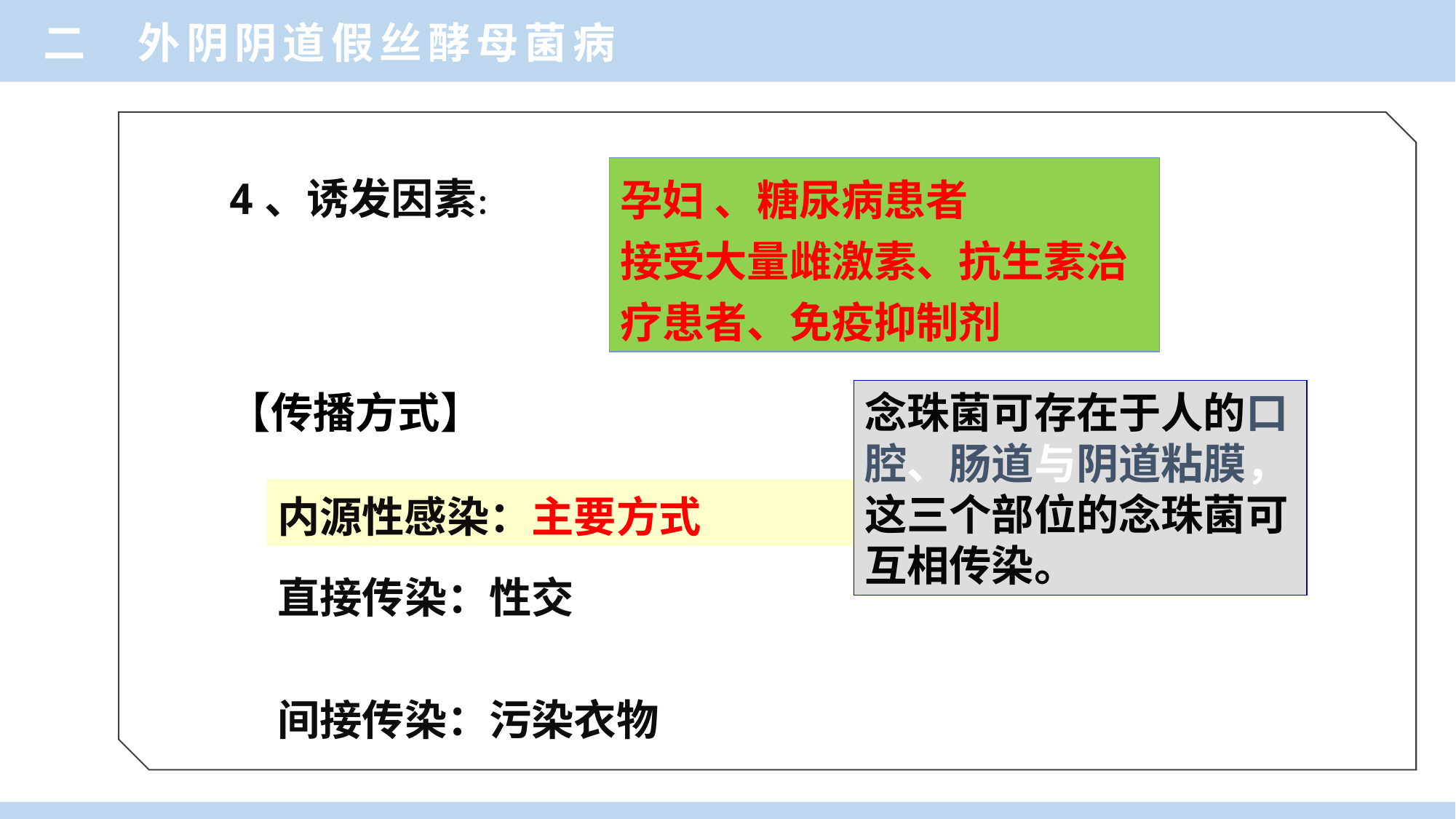

二   外阴阴道假丝酵母菌病

孕妇 、糖尿病患者
接受大量雌激素、抗生素治疗患者、免疫抑制剂
4、诱发因素：
【传播方式】
念珠菌可存在于人的口腔、肠道与阴道粘膜，这三个部位的念珠菌可互相传染。
内源性感染：主要方式
直接传染：性交

间接传染：污染衣物